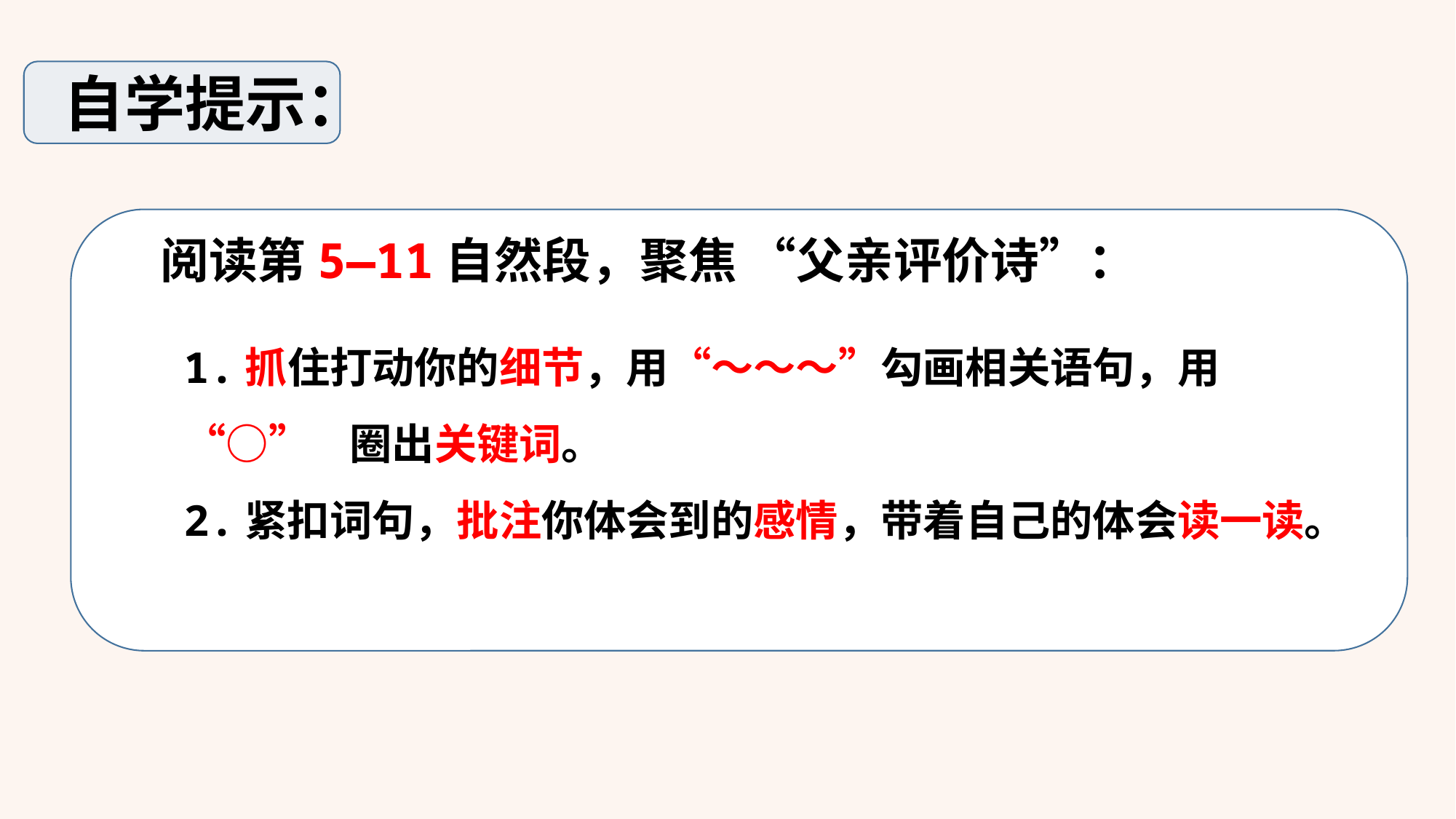

自学提示：
    七点。

  阅读第5—11自然段，聚焦 “父亲评价诗”：
1.抓住打动你的细节，用“～～～”勾画相关语句，用“○”    圈出关键词。
2.紧扣词句，批注你体会到的感情，带着自己的体会读一读。

 七点一刻。
 七点半。